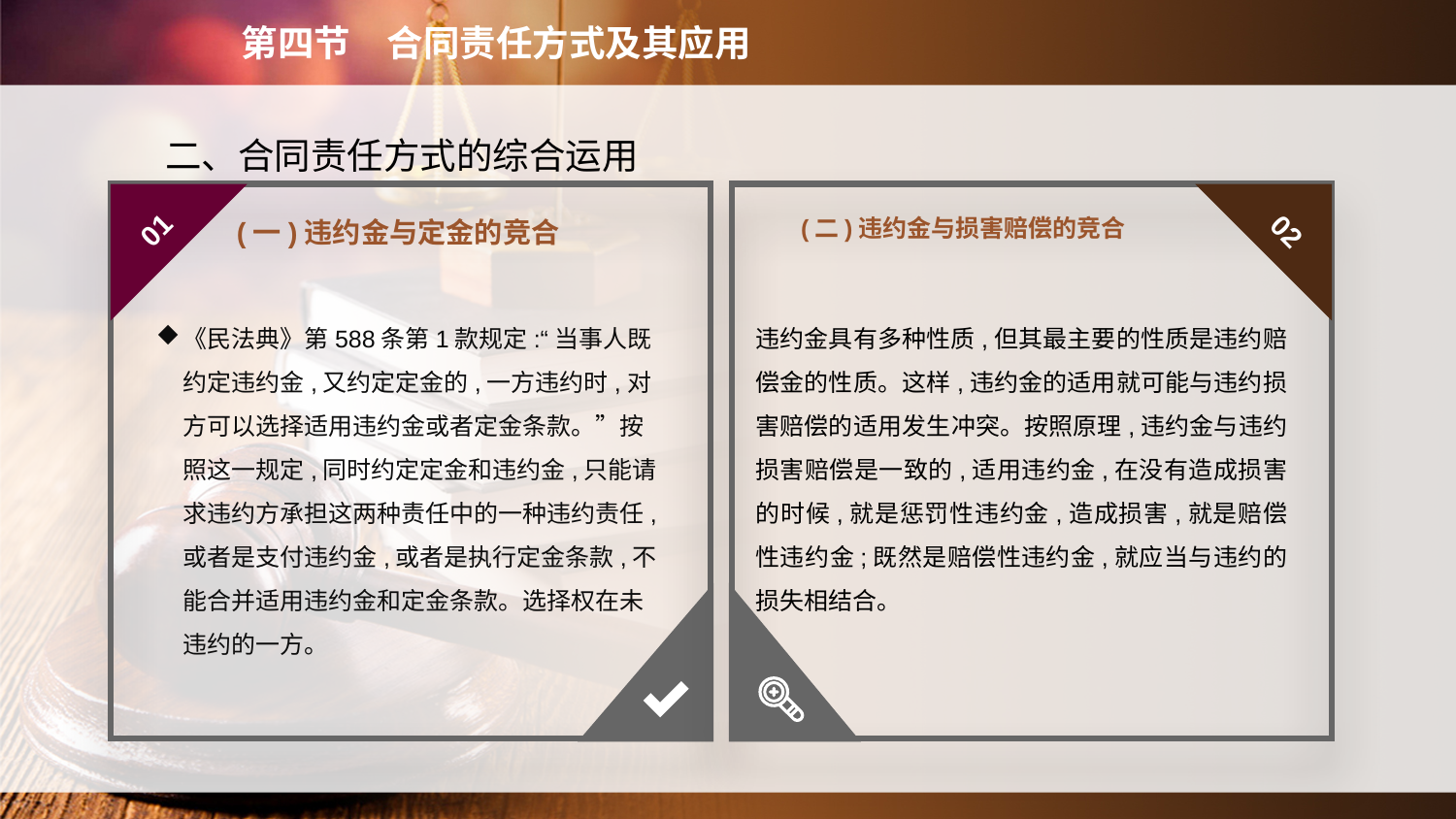

第四节　合同责任方式及其应用
二、合同责任方式的综合运用

(二)违约金与损害赔偿的竞合
01
02
(一)违约金与定金的竞合
《民法典》第588条第1款规定:“当事人既约定违约金,又约定定金的,一方违约时,对方可以选择适用违约金或者定金条款。”按照这一规定,同时约定定金和违约金,只能请求违约方承担这两种责任中的一种违约责任,或者是支付违约金,或者是执行定金条款,不能合并适用违约金和定金条款。选择权在未违约的一方。
违约金具有多种性质,但其最主要的性质是违约赔偿金的性质。这样,违约金的适用就可能与违约损害赔偿的适用发生冲突。按照原理,违约金与违约损害赔偿是一致的,适用违约金,在没有造成损害的时候,就是惩罚性违约金,造成损害,就是赔偿性违约金;既然是赔偿性违约金,就应当与违约的损失相结合。